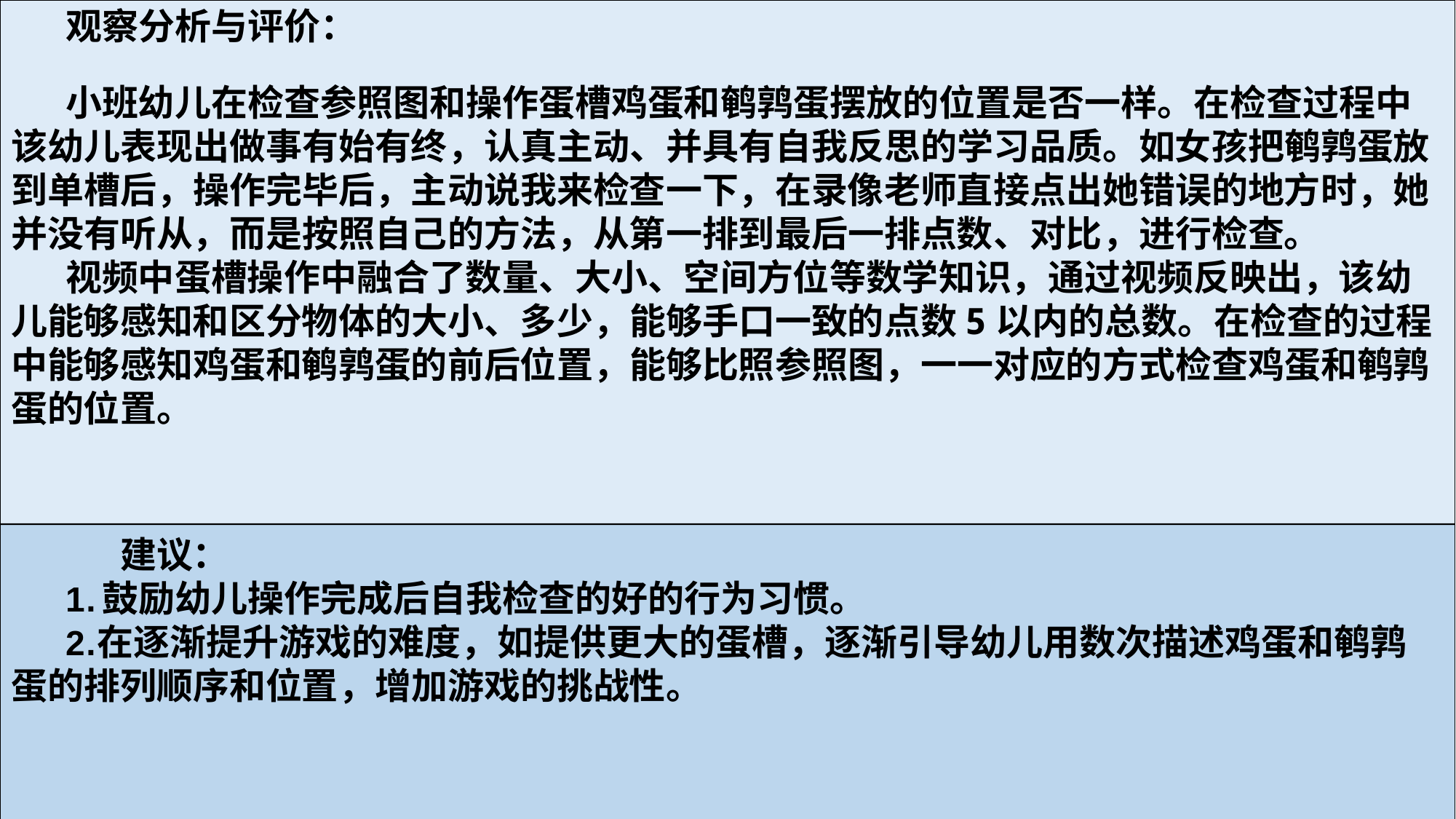

观察分析与评价：
小班幼儿在检查参照图和操作蛋槽鸡蛋和鹌鹑蛋摆放的位置是否一样。在检查过程中 该幼儿表现出做事有始有终，认真主动、并具有自我反思的学习品质。如女孩把鹌鹑蛋放 到单槽后，操作完毕后，主动说我来检查一下，在录像老师直接点出她错误的地方时，她 并没有听从，而是按照自己的方法，从第一排到最后一排点数、对比，进行检查。
视频中蛋槽操作中融合了数量、大小、空间方位等数学知识，通过视频反映出，该幼 儿能够感知和区分物体的大小、多少，能够手口一致的点数5以内的总数。在检查的过程 中能够感知鸡蛋和鹌鹑蛋的前后位置，能够比照参照图，一一对应的方式检查鸡蛋和鹌鹑 蛋的位置。

建议：
鼓励幼儿操作完成后自我检查的好的行为习惯。
在逐渐提升游戏的难度，如提供更大的蛋槽，逐渐引导幼儿用数次描述鸡蛋和鹌鹑 蛋的排列顺序和位置，增加游戏的挑战性。